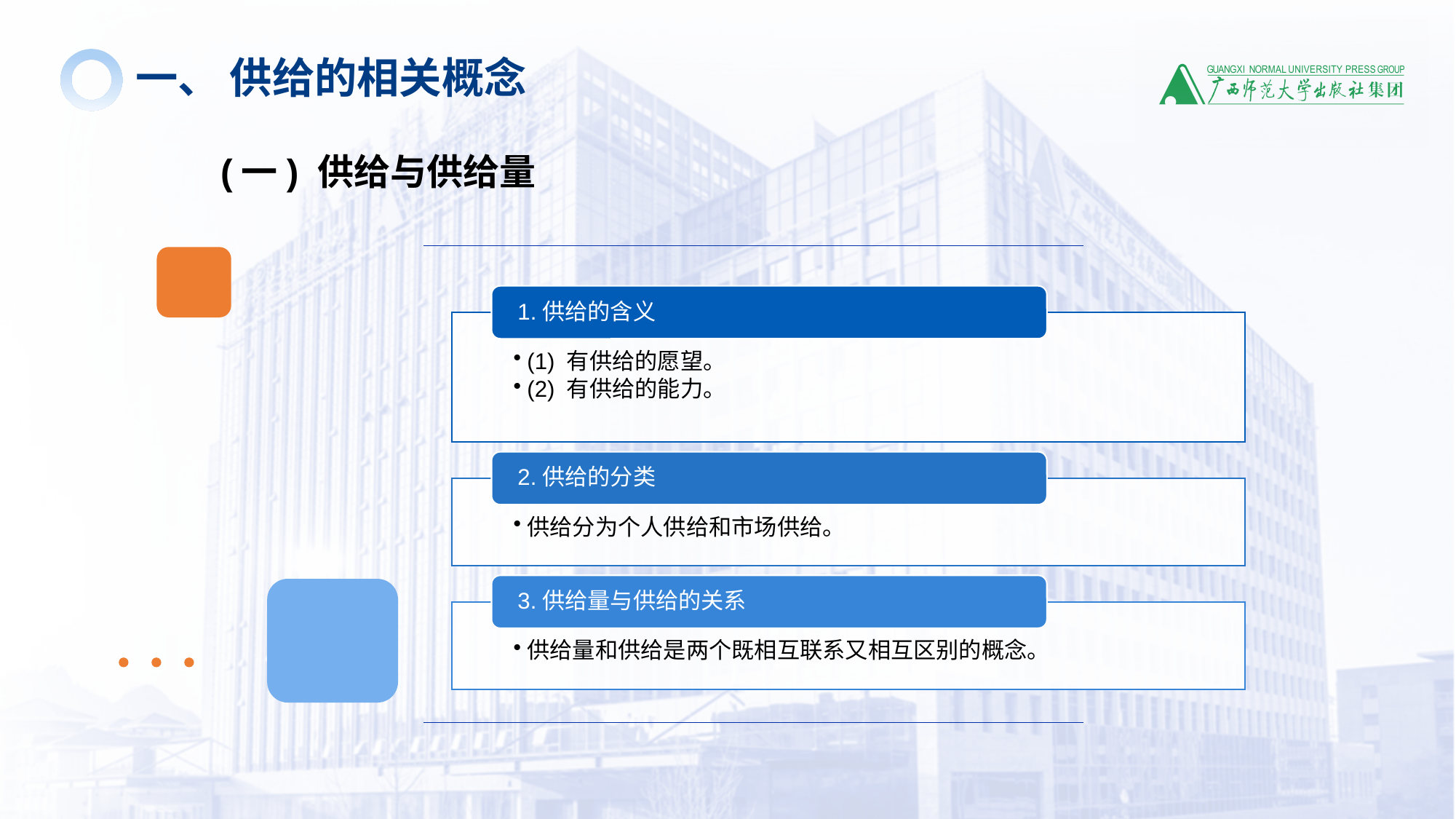

一、 供给的相关概念

(一) 供给与供给量

(1) 有供给的愿望。
(2) 有供给的能力。
1.供给的含义
供给分为个人供给和市场供给。
2.供给的分类
供给量和供给是两个既相互联系又相互区别的概念。
3.供给量与供给的关系